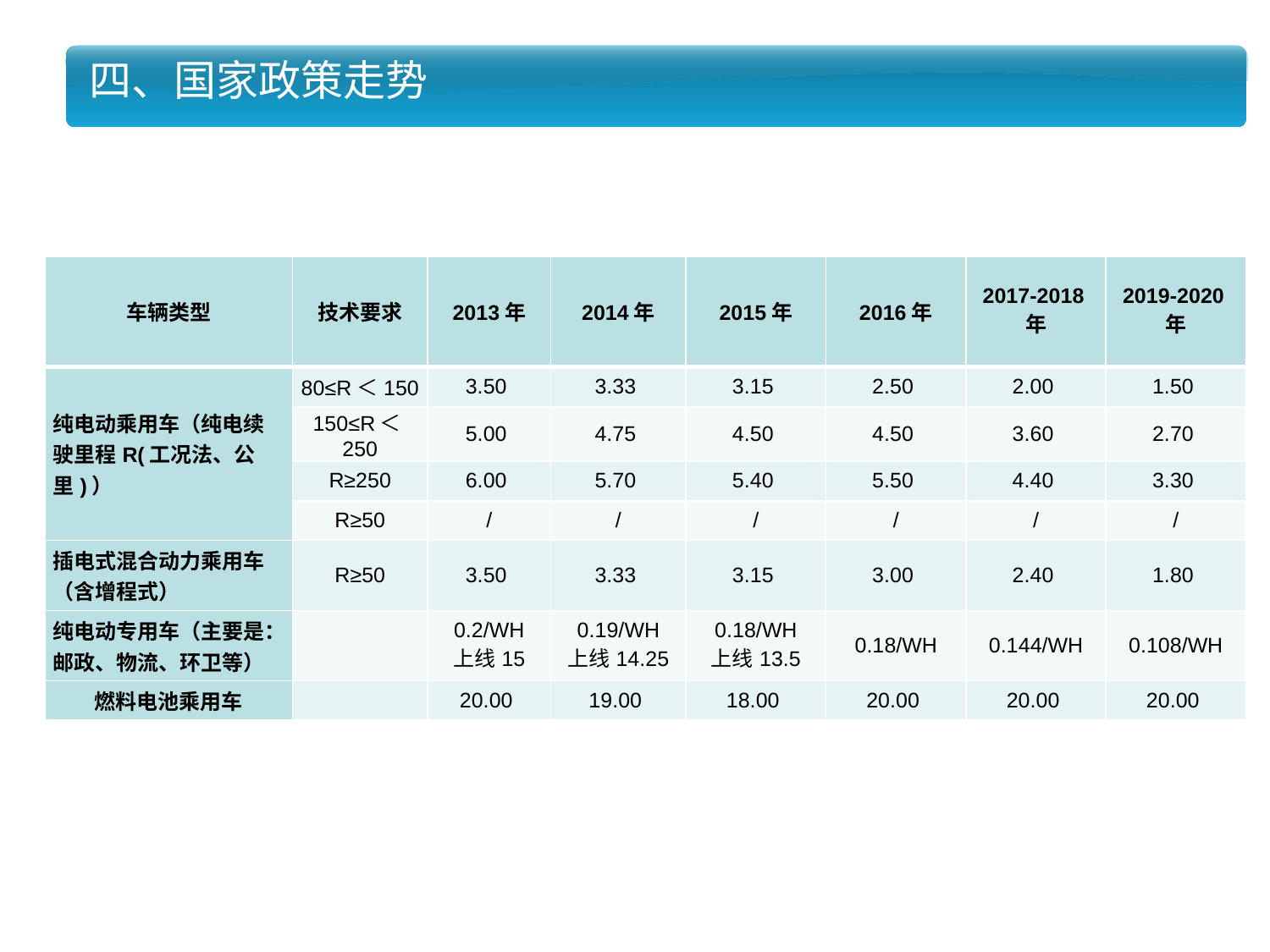

四、国家政策走势
| 车辆类型 | 技术要求 | 2013年 | 2014年 | 2015年 | 2016年 | 2017-2018年 | 2019-2020年 |
| --- | --- | --- | --- | --- | --- | --- | --- |
| 纯电动乘用车（纯电续驶里程R(工况法、公里)） | 80≤R＜150 | 3.50 | 3.33 | 3.15 | 2.50 | 2.00 | 1.50 |
|  | 150≤R＜250 | 5.00 | 4.75 | 4.50 | 4.50 | 3.60 | 2.70 |
|  | R≥250 | 6.00 | 5.70 | 5.40 | 5.50 | 4.40 | 3.30 |
|  | R≥50 | / | / | / | / | / | / |
| 插电式混合动力乘用车（含增程式） | R≥50 | 3.50 | 3.33 | 3.15 | 3.00 | 2.40 | 1.80 |
| 纯电动专用车（主要是：邮政、物流、环卫等） |  | 0.2/WH 上线15 | 0.19/WH 上线14.25 | 0.18/WH 上线13.5 | 0.18/WH | 0.144/WH | 0.108/WH |
| 燃料电池乘用车 |  | 20.00 | 19.00 | 18.00 | 20.00 | 20.00 | 20.00 |